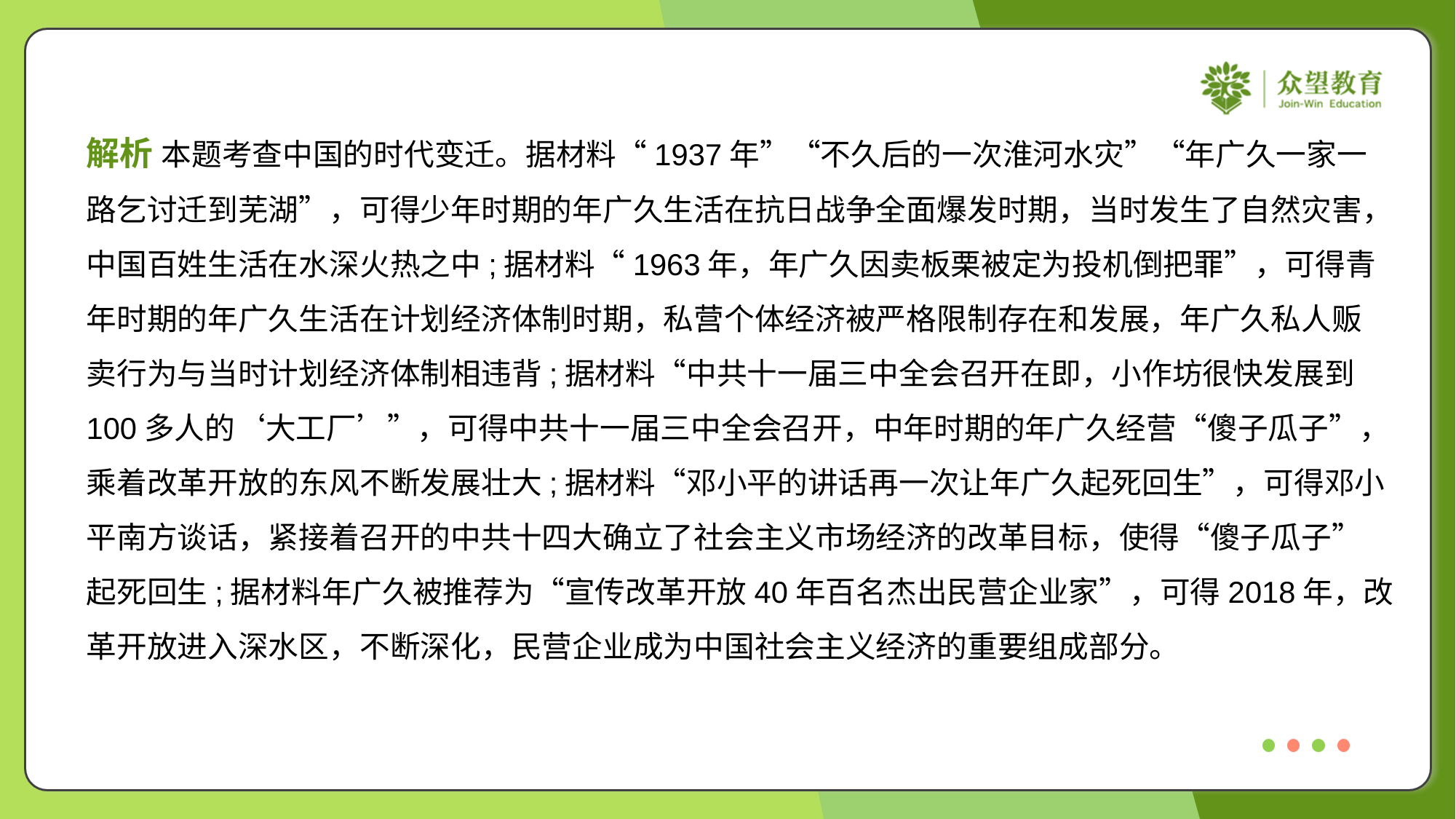

解析 本题考查中国的时代变迁。据材料“1937年”“不久后的一次淮河水灾”“年广久一家一
路乞讨迁到芜湖”，可得少年时期的年广久生活在抗日战争全面爆发时期，当时发生了自然灾害，
中国百姓生活在水深火热之中;据材料“1963年，年广久因卖板栗被定为投机倒把罪”，可得青
年时期的年广久生活在计划经济体制时期，私营个体经济被严格限制存在和发展，年广久私人贩
卖行为与当时计划经济体制相违背;据材料“中共十一届三中全会召开在即，小作坊很快发展到
100多人的‘大工厂’”，可得中共十一届三中全会召开，中年时期的年广久经营“傻子瓜子”，
乘着改革开放的东风不断发展壮大;据材料“邓小平的讲话再一次让年广久起死回生”，可得邓小
平南方谈话，紧接着召开的中共十四大确立了社会主义市场经济的改革目标，使得“傻子瓜子”
起死回生;据材料年广久被推荐为“宣传改革开放40年百名杰出民营企业家”，可得2018年，改
革开放进入深水区，不断深化，民营企业成为中国社会主义经济的重要组成部分。